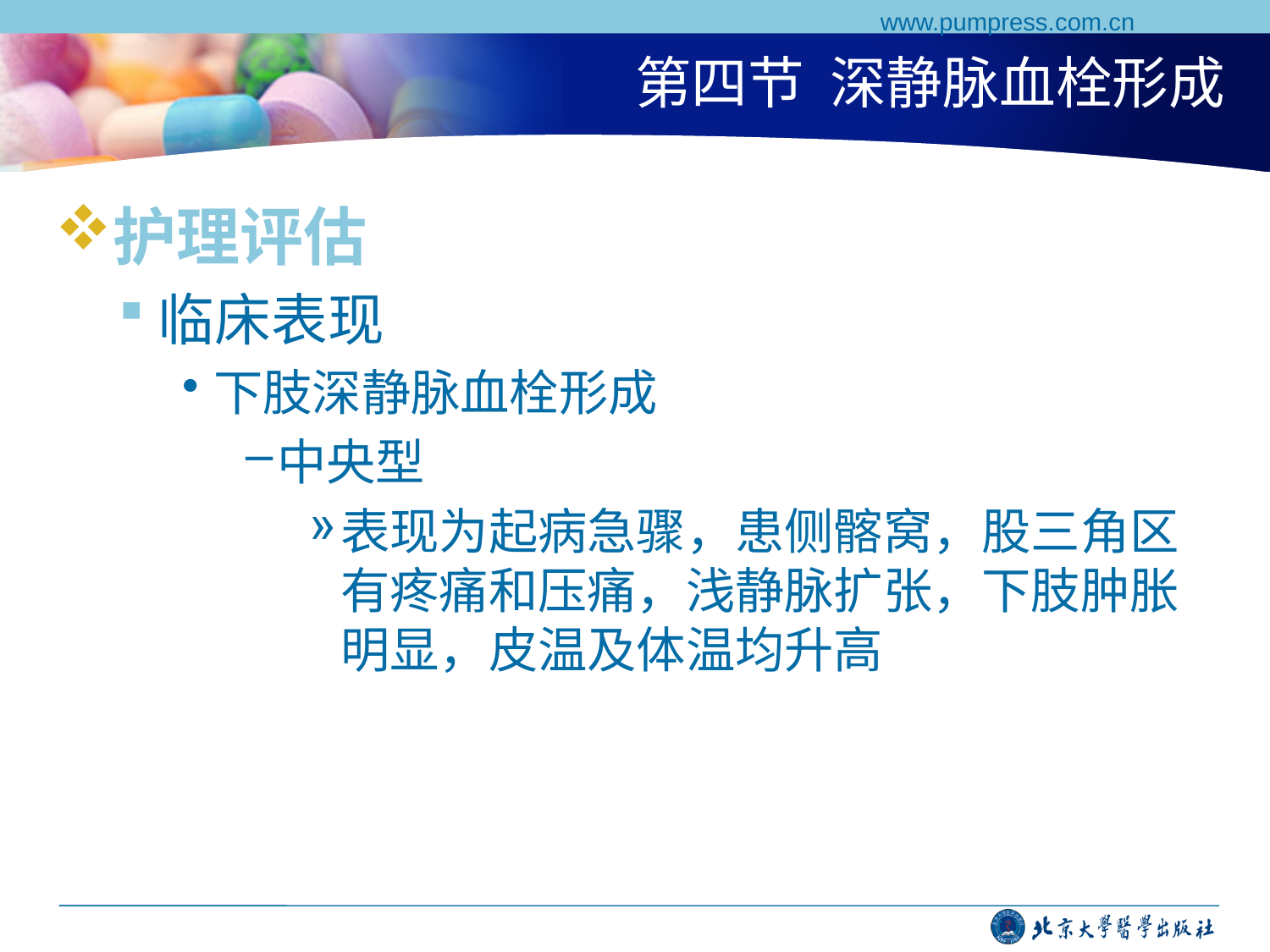

www.pumpress.com.cn
# 第四节  深静脉血栓形成
护理评估
临床表现
下肢深静脉血栓形成
中央型
表现为起病急骤，患侧髂窝，股三角区有疼痛和压痛，浅静脉扩张，下肢肿胀明显，皮温及体温均升高